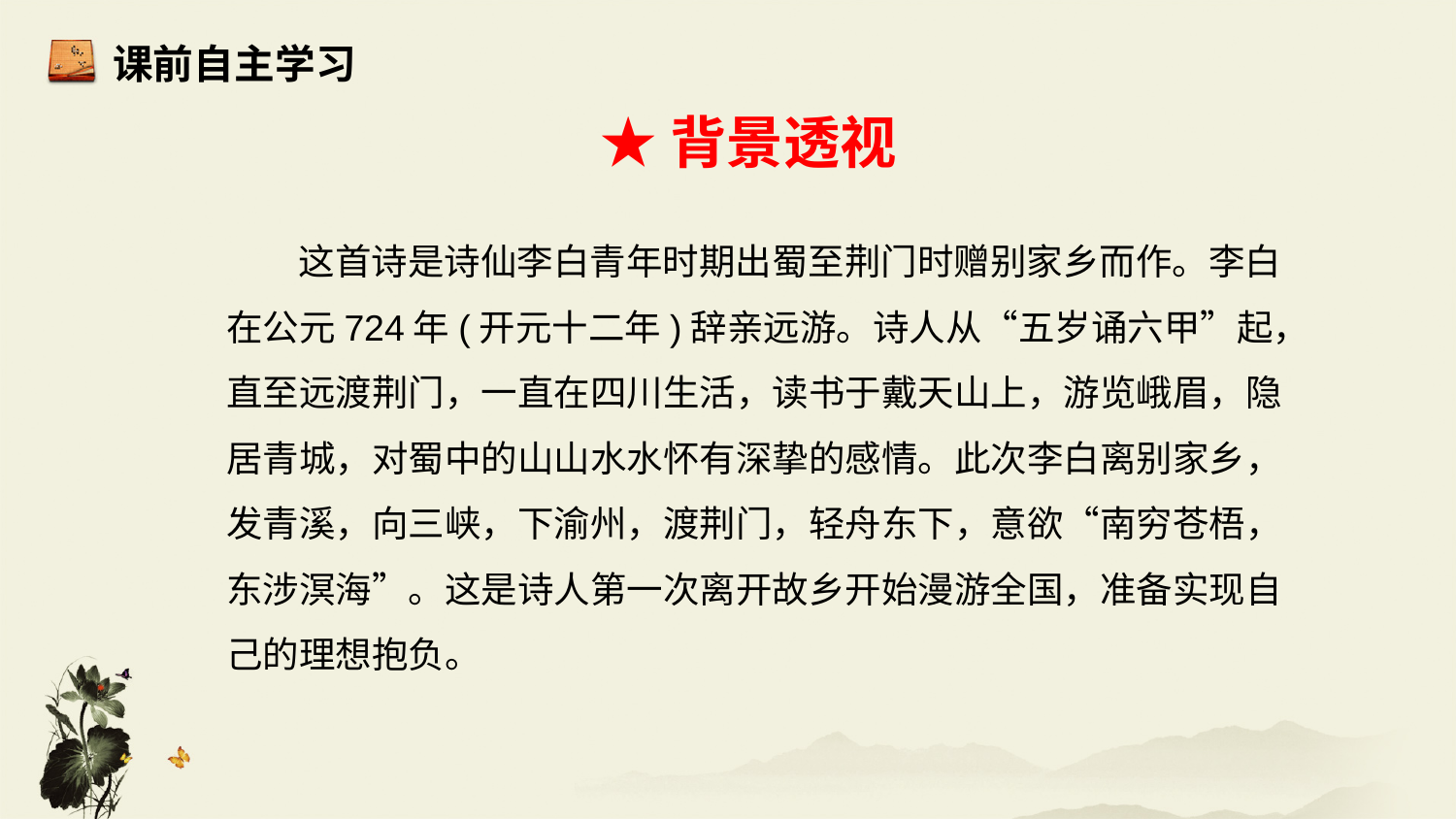

课前自主学习
★背景透视
       这首诗是诗仙李白青年时期出蜀至荆门时赠别家乡而作。李白在公元724年(开元十二年)辞亲远游。诗人从“五岁诵六甲”起，直至远渡荆门，一直在四川生活，读书于戴天山上，游览峨眉，隐居青城，对蜀中的山山水水怀有深挚的感情。此次李白离别家乡，发青溪，向三峡，下渝州，渡荆门，轻舟东下，意欲“南穷苍梧，东涉溟海”。这是诗人第一次离开故乡开始漫游全国，准备实现自己的理想抱负。